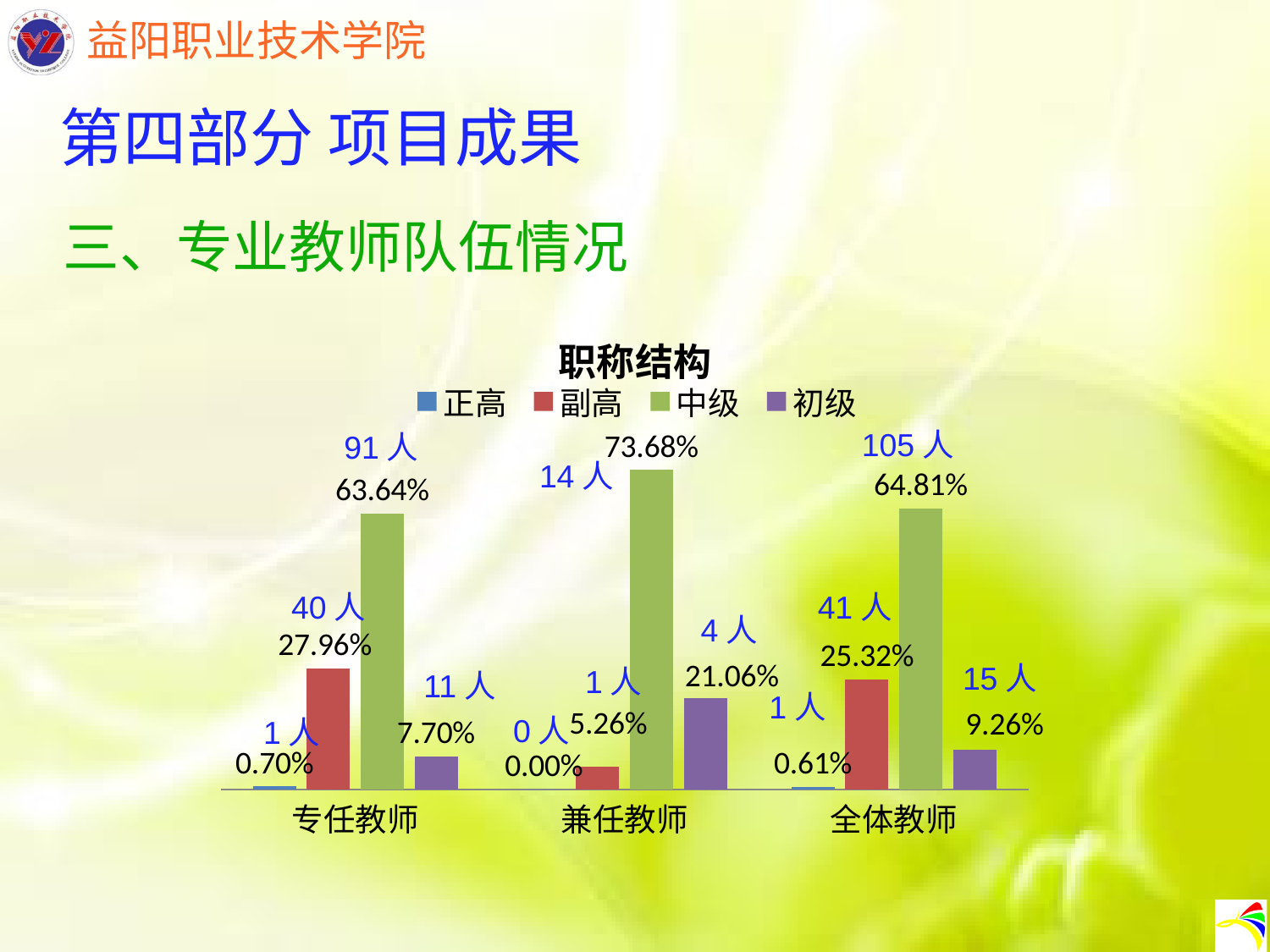

第四部分 项目成果
三、专业教师队伍情况

### Chart: 职称结构

| Category | 正高 | 副高 | 中级 | 初级 |
|---|---|---|---|---|
| 专任教师 | 0.007 | 0.2796 | 0.6364 | 0.077 |
| 兼任教师 | 0.0 | 0.0526 | 0.7368 | 0.2106 |
| 全体教师 | 0.0061 | 0.2532 | 0.6481 | 0.0926 |
105人
91人
14人
40人
41人
4人
15人
1人
11人
1人
0人
1人